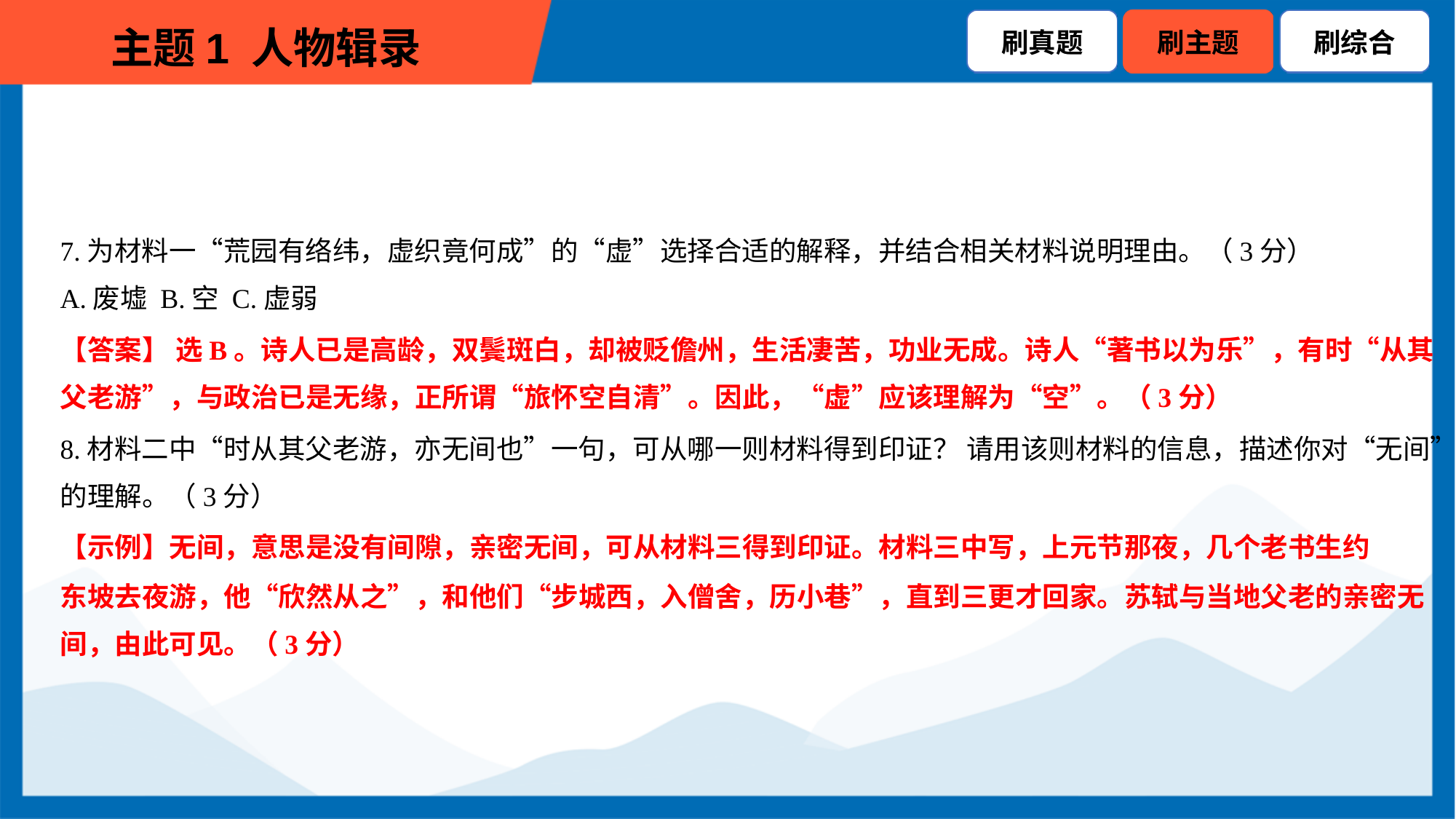

7.为材料一“荒园有络纬，虚织竟何成”的“虚”选择合适的解释，并结合相关材料说明理由。（3分）
A.废墟 B.空 C.虚弱
【答案】 选B。诗人已是高龄，双鬓斑白，却被贬儋州，生活凄苦，功业无成。诗人“著书以为乐”，有时“从其
父老游”，与政治已是无缘，正所谓“旅怀空自清”。因此，“虚”应该理解为“空”。（3分）
8.材料二中“时从其父老游，亦无间也”一句，可从哪一则材料得到印证？ 请用该则材料的信息，描述你对“无间”
的理解。（3分）
【示例】无间，意思是没有间隙，亲密无间，可从材料三得到印证。材料三中写，上元节那夜，几个老书生约
东坡去夜游，他“欣然从之”，和他们“步城西，入僧舍，历小巷”，直到三更才回家。苏轼与当地父老的亲密无
间，由此可见。（3分）